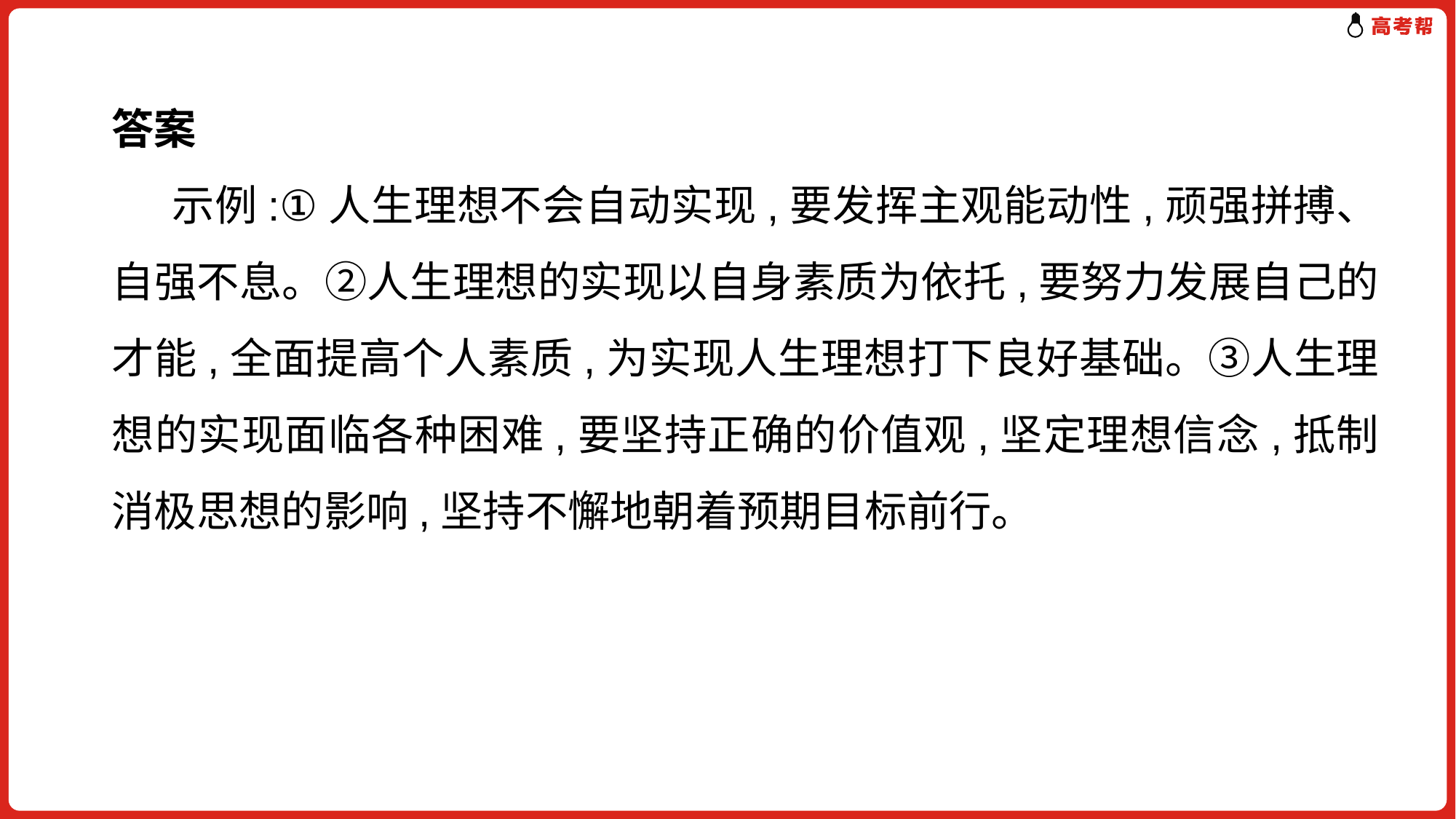

答案
     示例:①人生理想不会自动实现,要发挥主观能动性,顽强拼搏、自强不息。②人生理想的实现以自身素质为依托,要努力发展自己的才能,全面提高个人素质,为实现人生理想打下良好基础。③人生理想的实现面临各种困难,要坚持正确的价值观,坚定理想信念,抵制消极思想的影响,坚持不懈地朝着预期目标前行。